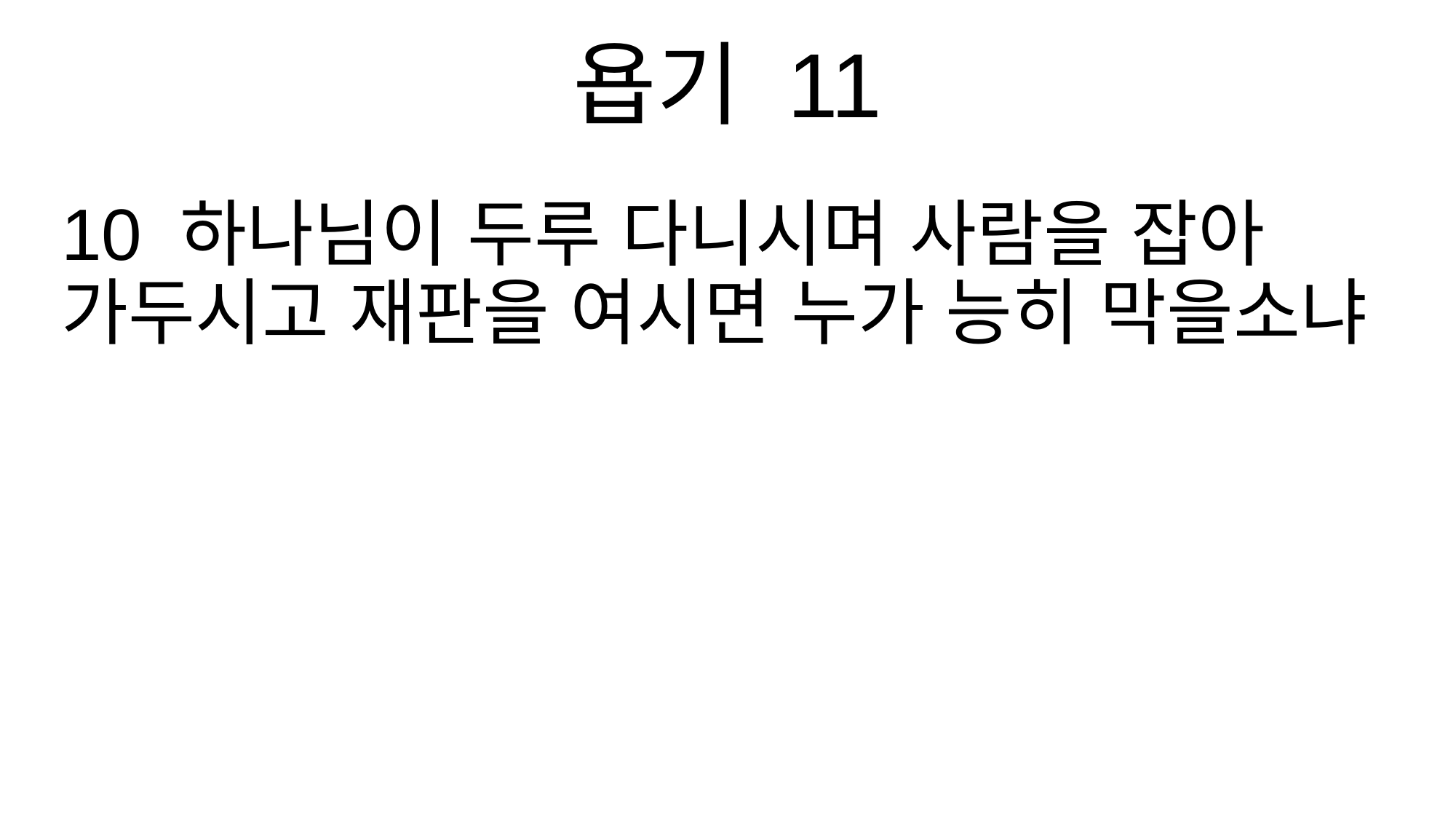

욥기 11
10 하나님이 두루 다니시며 사람을 잡아 가두시고 재판을 여시면 누가 능히 막을소냐